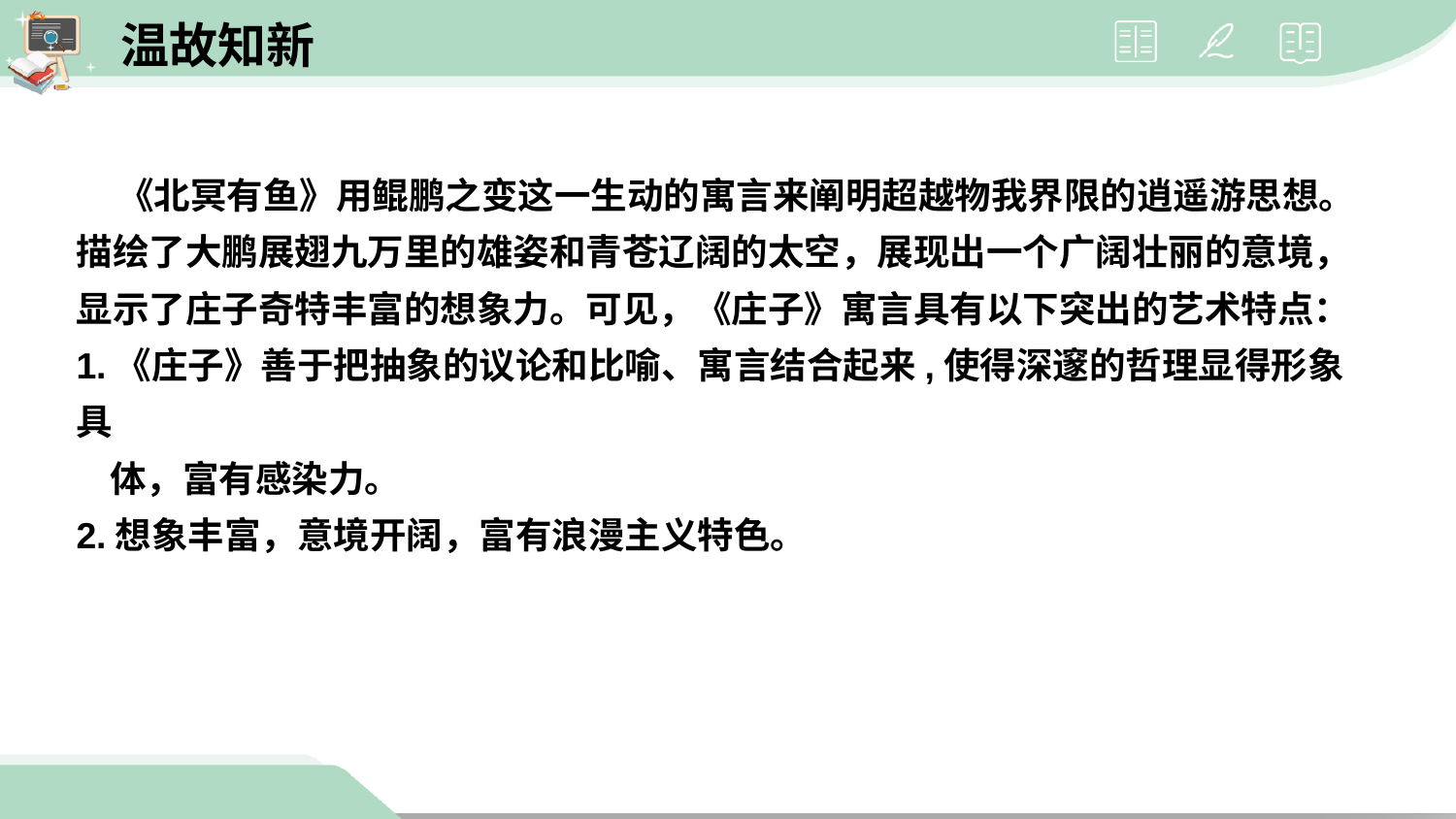

温故知新
    《北冥有鱼》用鲲鹏之变这一生动的寓言来阐明超越物我界限的逍遥游思想。描绘了大鹏展翅九万里的雄姿和青苍辽阔的太空，展现出一个广阔壮丽的意境，显示了庄子奇特丰富的想象力。可见，《庄子》寓言具有以下突出的艺术特点：
1.《庄子》善于把抽象的议论和比喻、寓言结合起来,使得深邃的哲理显得形象具
   体，富有感染力。
2.想象丰富，意境开阔，富有浪漫主义特色。